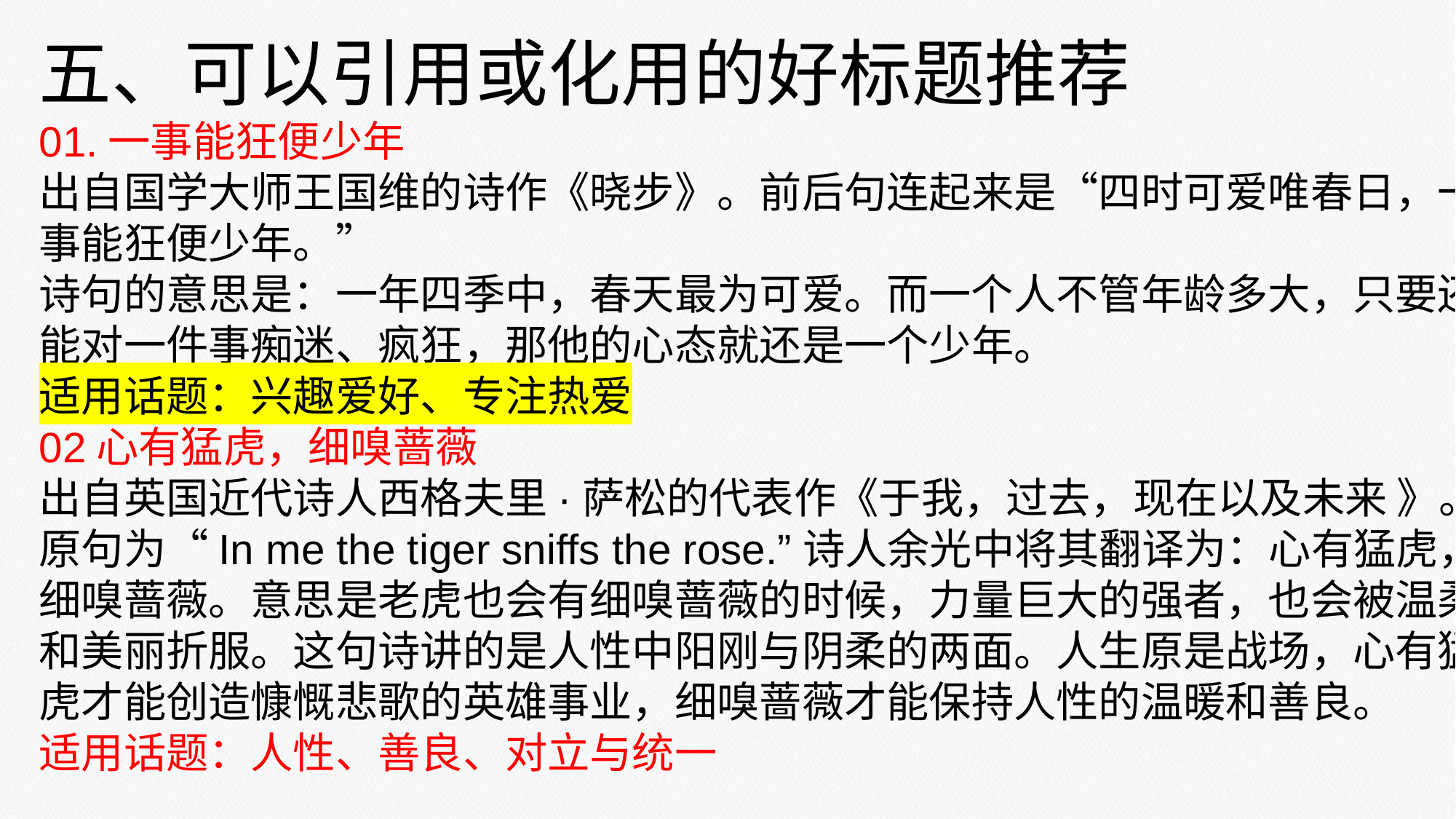

五、可以引用或化用的好标题推荐
01.一事能狂便少年
出自国学大师王国维的诗作《晓步》。前后句连起来是“四时可爱唯春日，一事能狂便少年。”
诗句的意思是：一年四季中，春天最为可爱。而一个人不管年龄多大，只要还能对一件事痴迷、疯狂，那他的心态就还是一个少年。
适用话题：兴趣爱好、专注热爱
02心有猛虎，细嗅蔷薇
出自英国近代诗人西格夫里·萨松的代表作《于我，过去，现在以及未来 》。
原句为“In me the tiger sniffs the rose.”诗人余光中将其翻译为：心有猛虎，细嗅蔷薇。意思是老虎也会有细嗅蔷薇的时候，力量巨大的强者，也会被温柔和美丽折服。这句诗讲的是人性中阳刚与阴柔的两面。人生原是战场，心有猛虎才能创造慷慨悲歌的英雄事业，细嗅蔷薇才能保持人性的温暖和善良。
适用话题：人性、善良、对立与统一